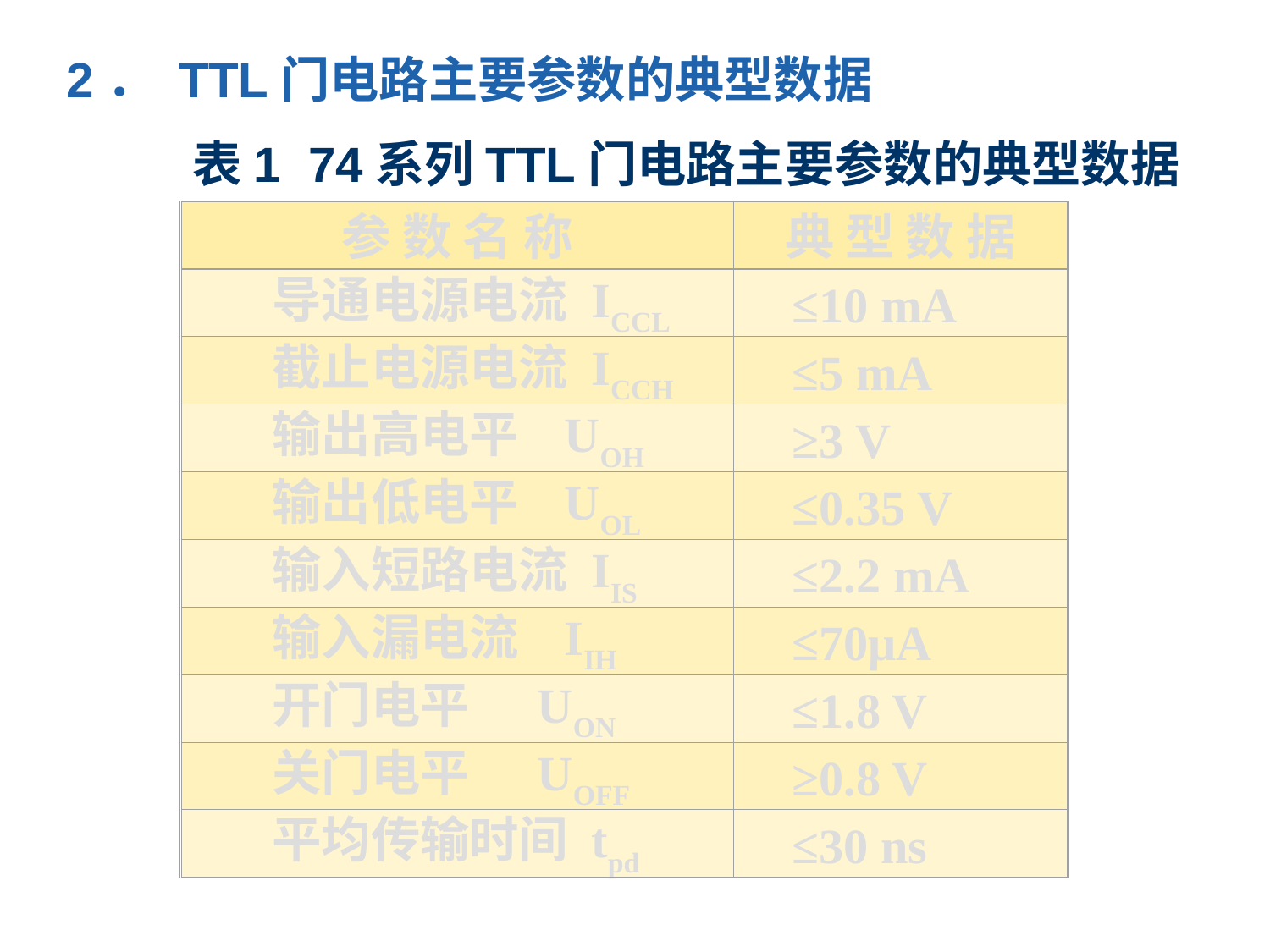

2． TTL门电路主要参数的典型数据
表1  74系列TTL门电路主要参数的典型数据

参 数 名 称

典 型 数 据

    导通电源电流 ICCL

  ≤10 mA

    截止电源电流 ICCH

  ≤5 mA

    输出高电平   UOH

  ≥3 V

    输出低电平   UOL

  ≤0.35 V

    输入短路电流 IIS

  ≤2.2 mA

    输入漏电流   IIH

  ≤70μA

    开门电平     UON

  ≤1.8 V

    关门电平     UOFF

  ≥0.8 V

    平均传输时间 tpd

  ≤30 ns

86